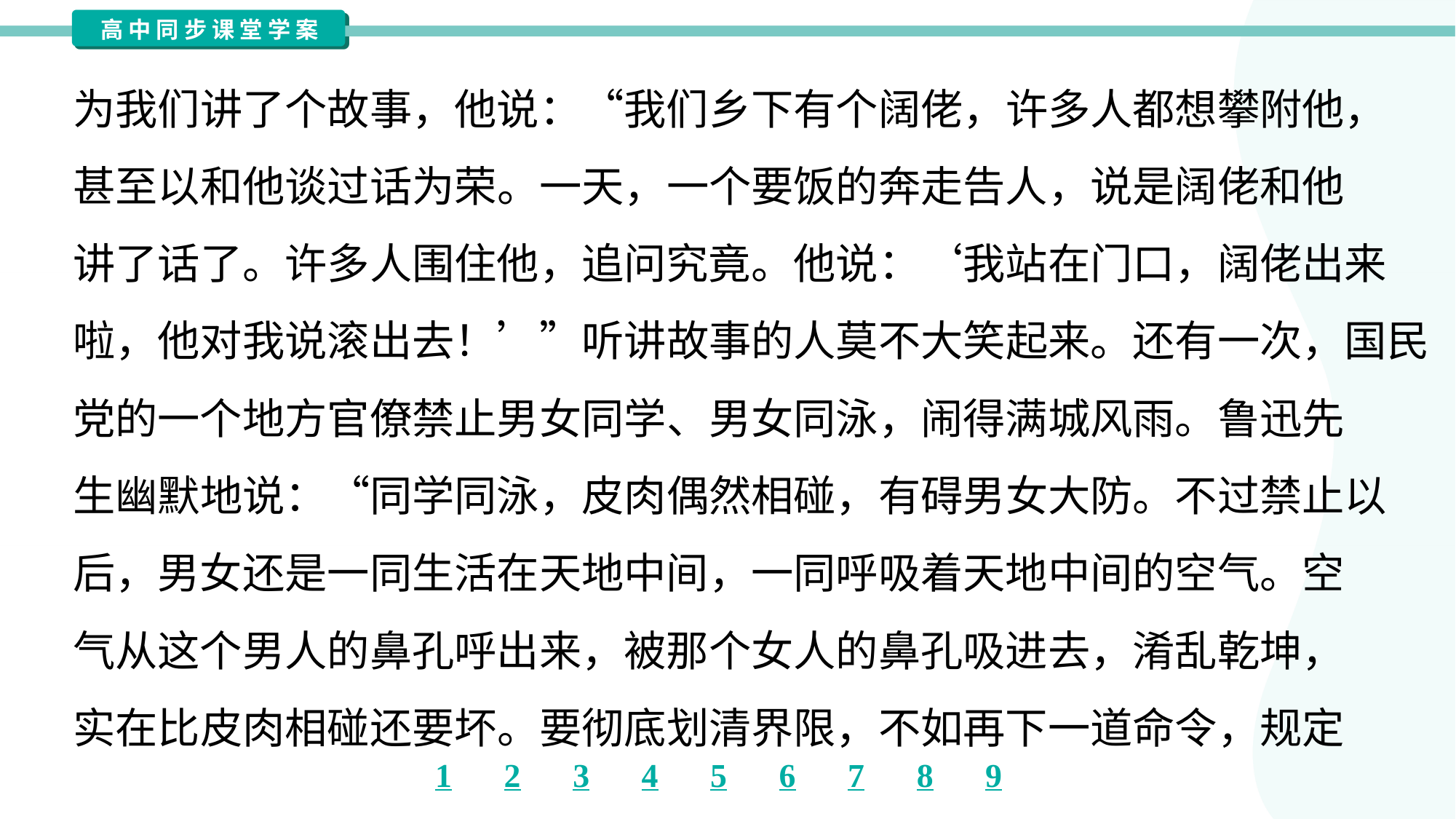

为我们讲了个故事，他说：“我们乡下有个阔佬，许多人都想攀附他，
甚至以和他谈过话为荣。一天，一个要饭的奔走告人，说是阔佬和他
讲了话了。许多人围住他，追问究竟。他说：‘我站在门口，阔佬出来
啦，他对我说滚出去！’”听讲故事的人莫不大笑起来。还有一次，国民
党的一个地方官僚禁止男女同学、男女同泳，闹得满城风雨。鲁迅先
生幽默地说：“同学同泳，皮肉偶然相碰，有碍男女大防。不过禁止以
后，男女还是一同生活在天地中间，一同呼吸着天地中间的空气。空
气从这个男人的鼻孔呼出来，被那个女人的鼻孔吸进去，淆乱乾坤，
实在比皮肉相碰还要坏。要彻底划清界限，不如再下一道命令，规定